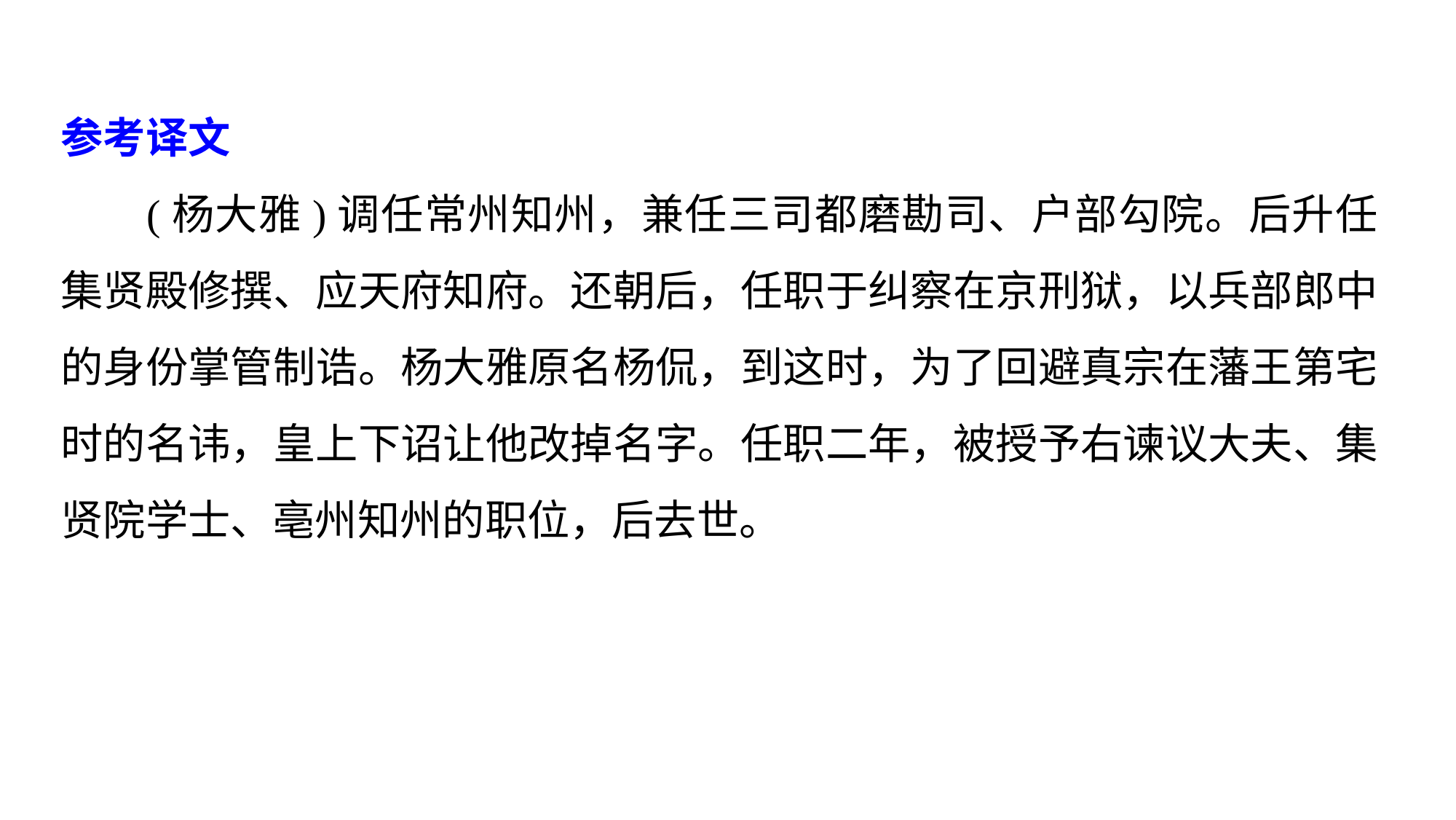

参考译文
(杨大雅)调任常州知州，兼任三司都磨勘司、户部勾院。后升任集贤殿修撰、应天府知府。还朝后，任职于纠察在京刑狱，以兵部郎中的身份掌管制诰。杨大雅原名杨侃，到这时，为了回避真宗在藩王第宅时的名讳，皇上下诏让他改掉名字。任职二年，被授予右谏议大夫、集贤院学士、亳州知州的职位，后去世。